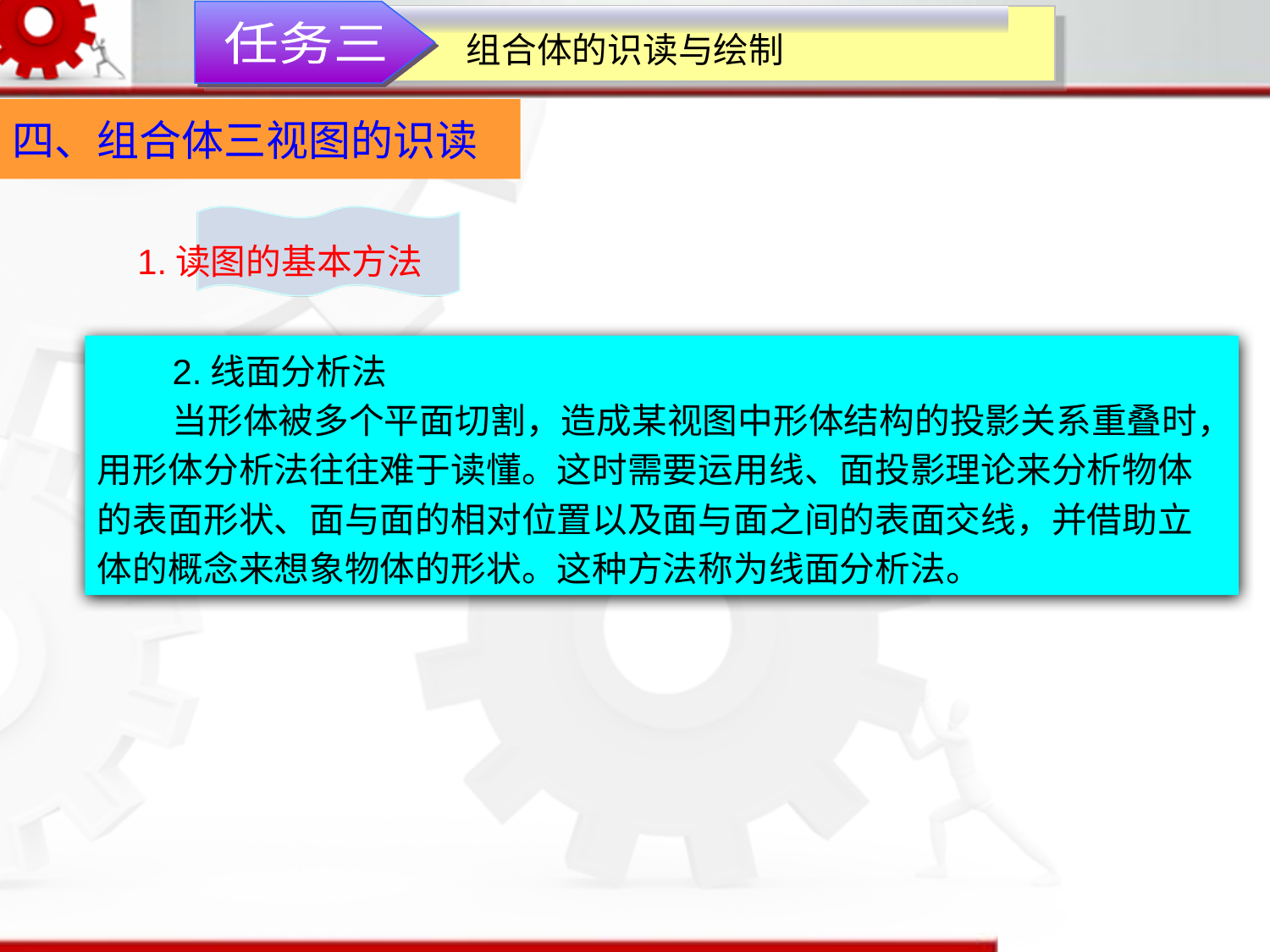

任务三
组合体的识读与绘制
四、组合体三视图的识读

1.读图的基本方法
2.线面分析法
当形体被多个平面切割，造成某视图中形体结构的投影关系重叠时，用形体分析法往往难于读懂。这时需要运用线、面投影理论来分析物体的表面形状、面与面的相对位置以及面与面之间的表面交线，并借助立体的概念来想象物体的形状。这种方法称为线面分析法。